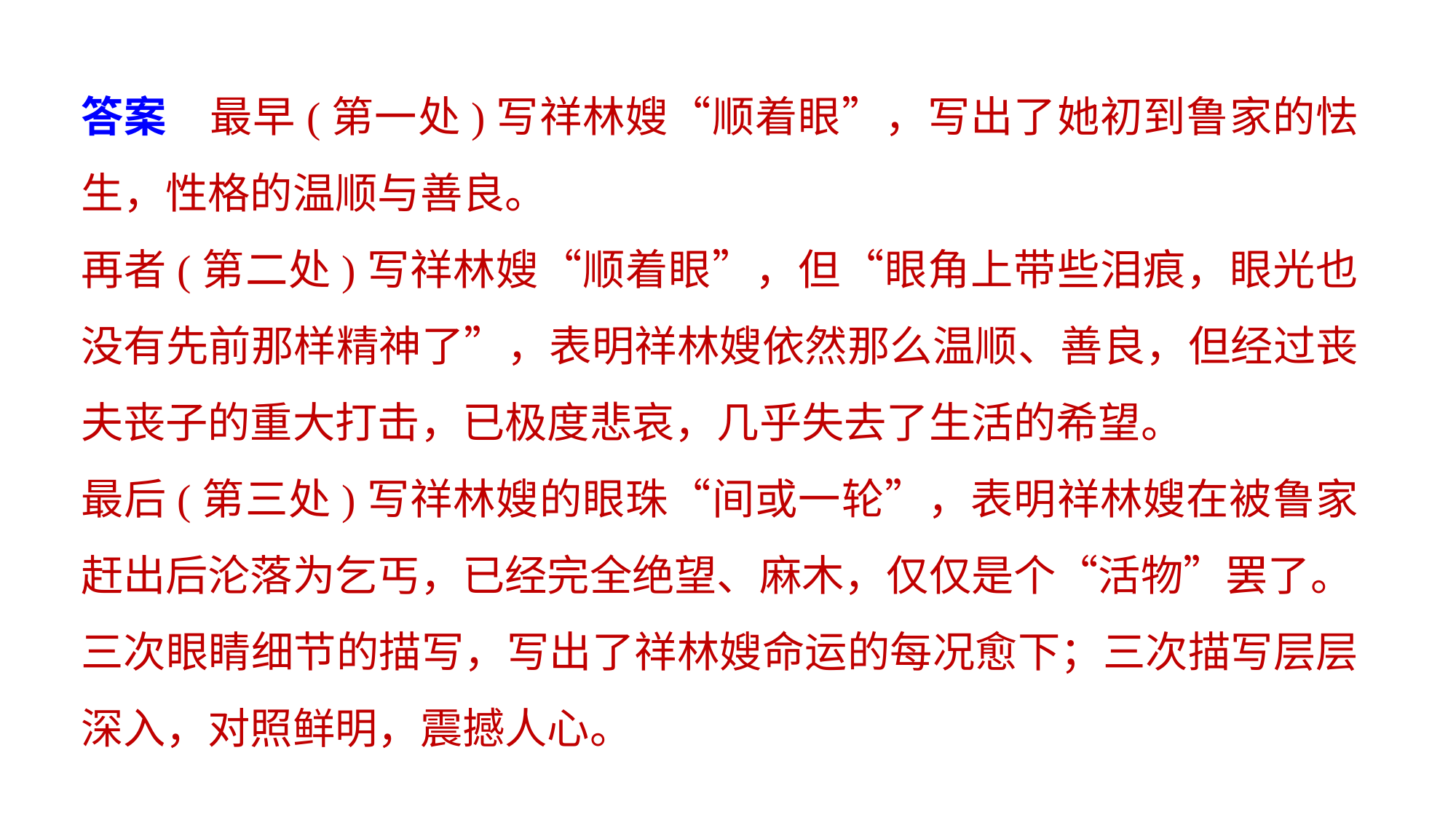

答案　最早(第一处)写祥林嫂“顺着眼”，写出了她初到鲁家的怯生，性格的温顺与善良。
再者(第二处)写祥林嫂“顺着眼”，但“眼角上带些泪痕，眼光也没有先前那样精神了”，表明祥林嫂依然那么温顺、善良，但经过丧夫丧子的重大打击，已极度悲哀，几乎失去了生活的希望。
最后(第三处)写祥林嫂的眼珠“间或一轮”，表明祥林嫂在被鲁家赶出后沦落为乞丐，已经完全绝望、麻木，仅仅是个“活物”罢了。
三次眼睛细节的描写，写出了祥林嫂命运的每况愈下；三次描写层层深入，对照鲜明，震撼人心。